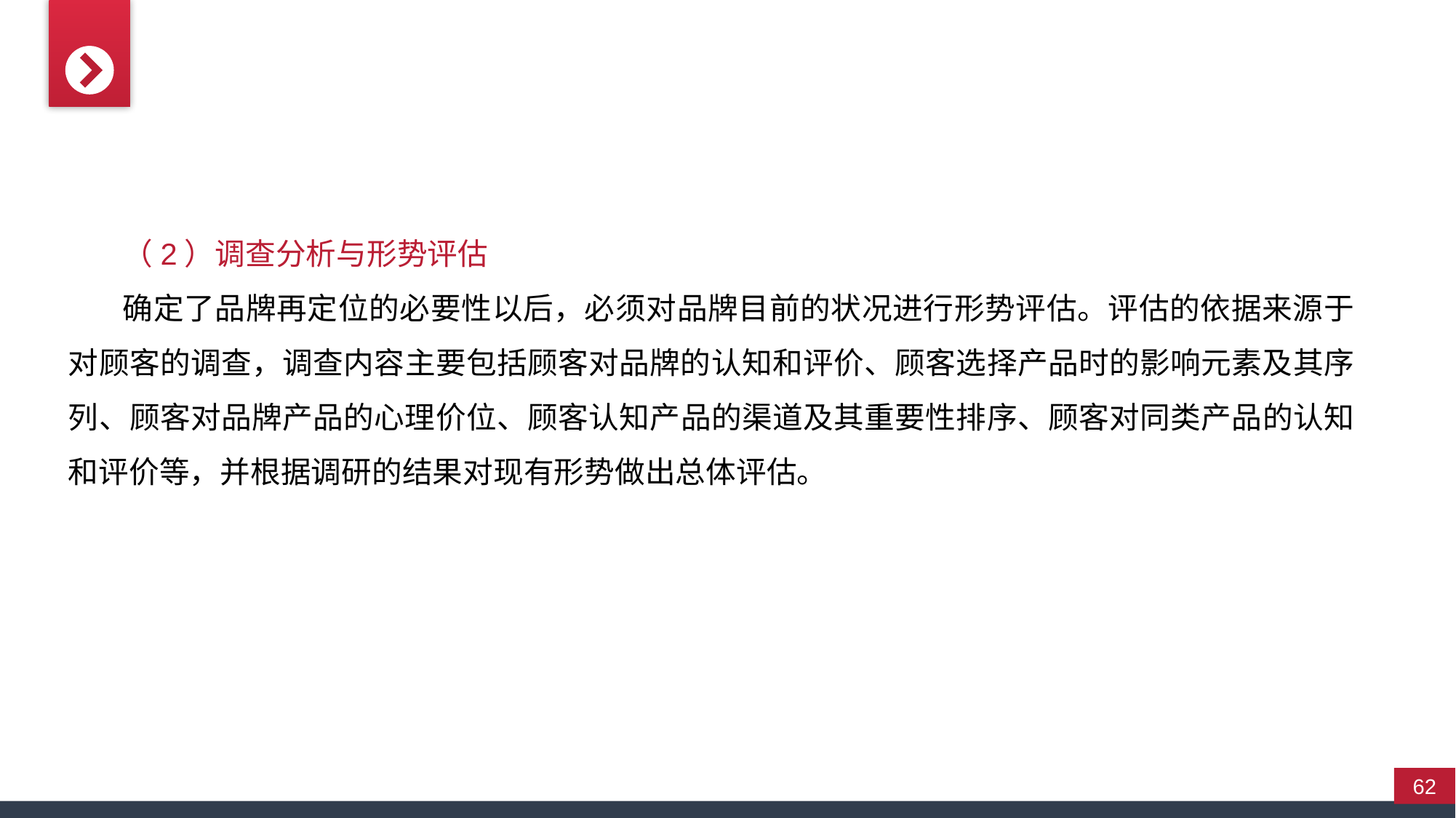

（2）调查分析与形势评估
确定了品牌再定位的必要性以后，必须对品牌目前的状况进行形势评估。评估的依据来源于对顾客的调查，调查内容主要包括顾客对品牌的认知和评价、顾客选择产品时的影响元素及其序列、顾客对品牌产品的心理价位、顾客认知产品的渠道及其重要性排序、顾客对同类产品的认知和评价等，并根据调研的结果对现有形势做出总体评估。